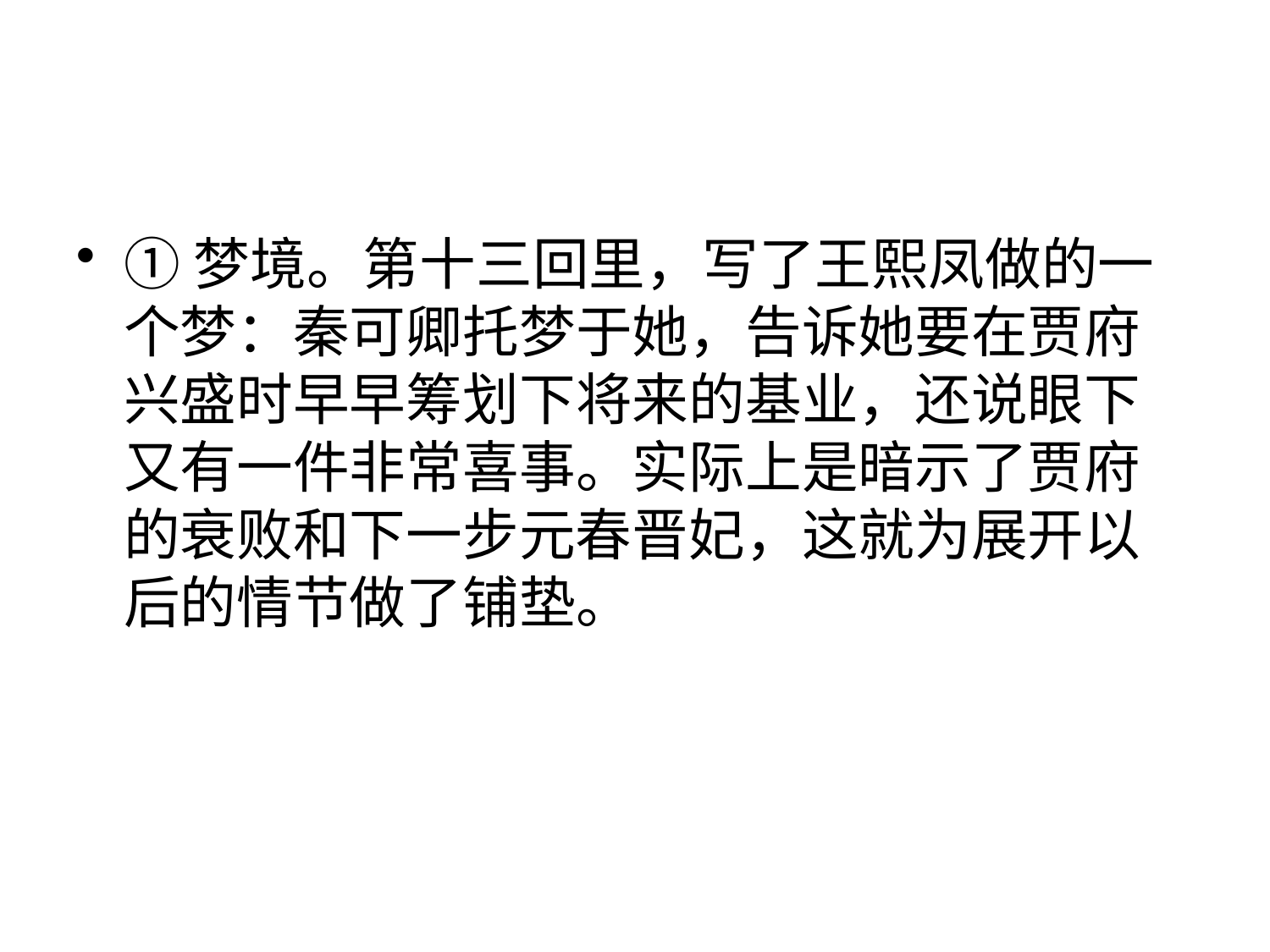

#
①梦境。第十三回里，写了王熙凤做的一个梦：秦可卿托梦于她，告诉她要在贾府兴盛时早早筹划下将来的基业，还说眼下又有一件非常喜事。实际上是暗示了贾府的衰败和下一步元春晋妃，这就为展开以后的情节做了铺垫。